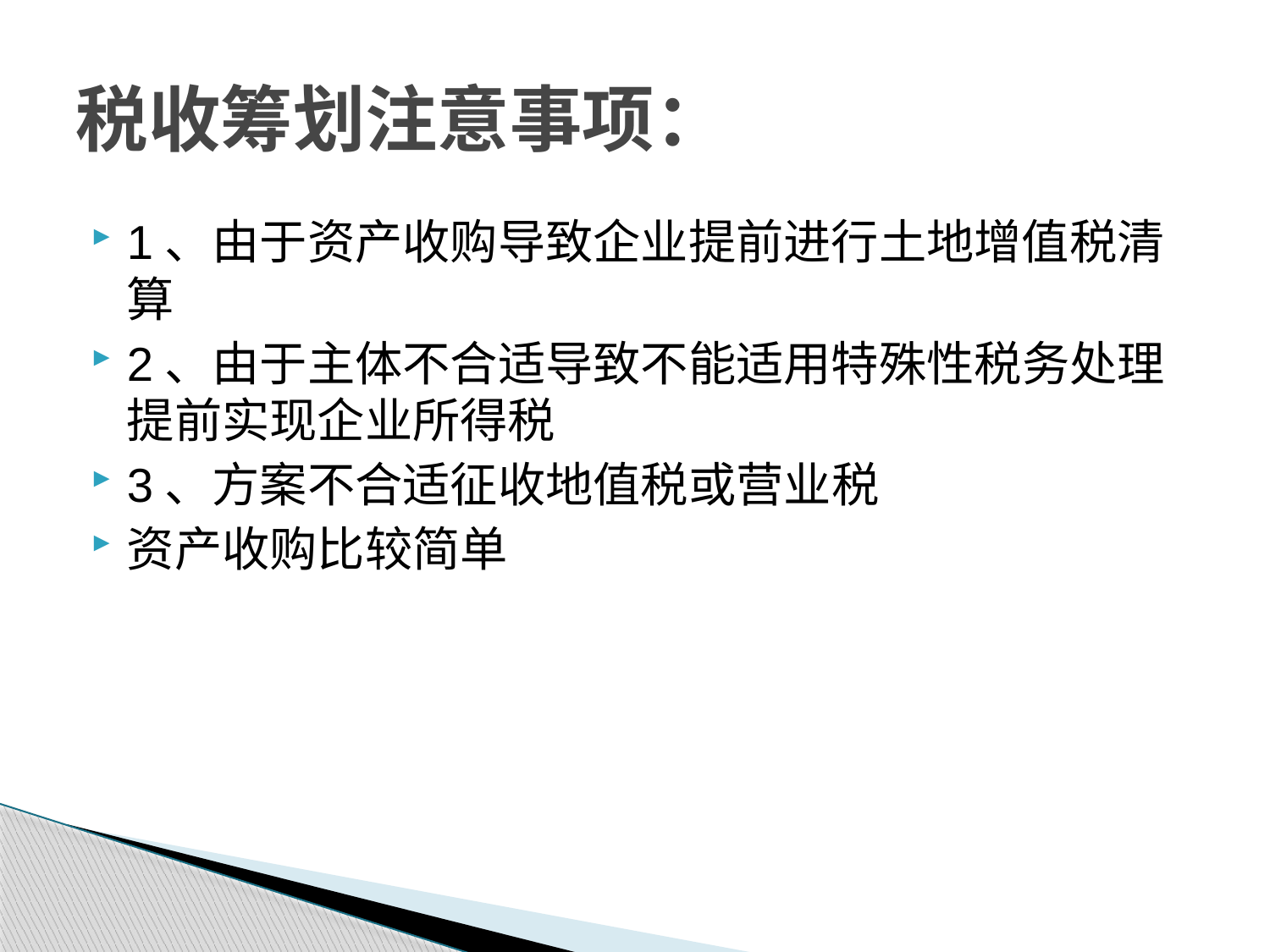

# 税收筹划注意事项：
1、由于资产收购导致企业提前进行土地增值税清算
2、由于主体不合适导致不能适用特殊性税务处理提前实现企业所得税
3、方案不合适征收地值税或营业税
资产收购比较简单